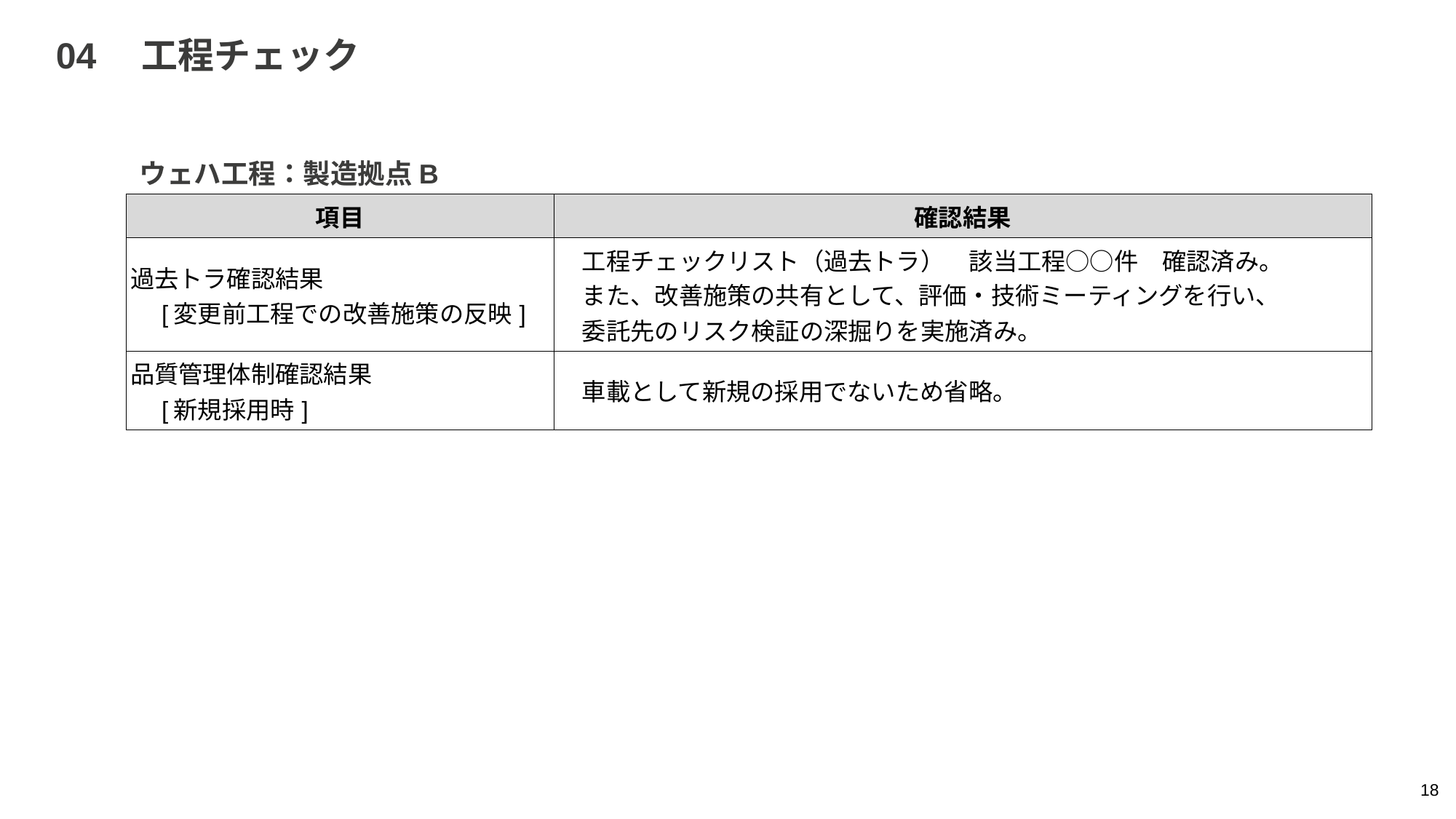

# 04　工程チェック
ウェハ工程：製造拠点B
| 項目 | 確認結果 |
| --- | --- |
| 過去トラ確認結果 　[変更前工程での改善施策の反映] | 工程チェックリスト（過去トラ）　該当工程○○件　確認済み。 　また、改善施策の共有として、評価・技術ミーティングを行い、 　委託先のリスク検証の深掘りを実施済み。 |
| 品質管理体制確認結果 　[新規採用時] | 車載として新規の採用でないため省略。 |